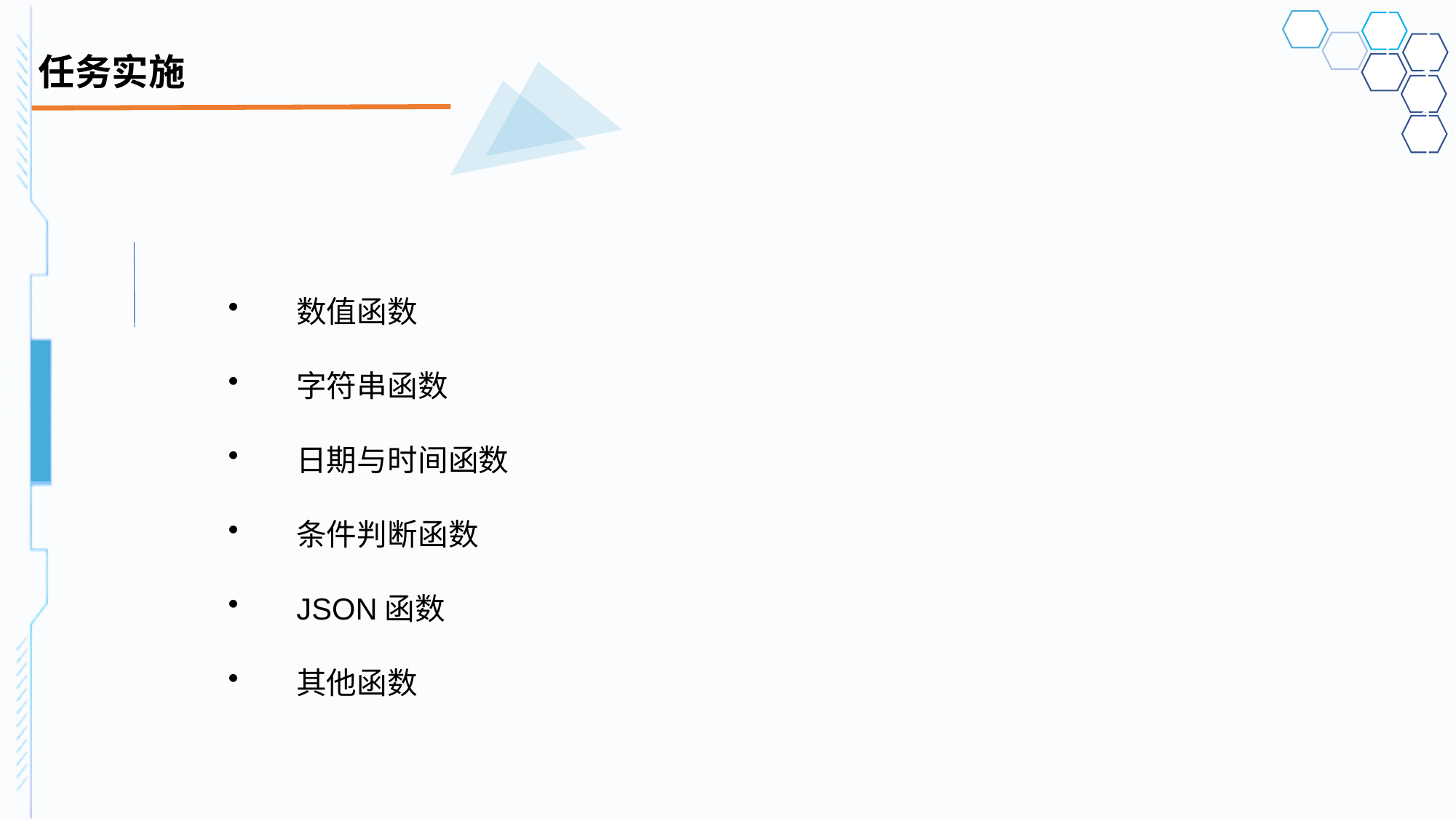

# 任务实施

数值函数
字符串函数
日期与时间函数
条件判断函数
JSON函数
其他函数